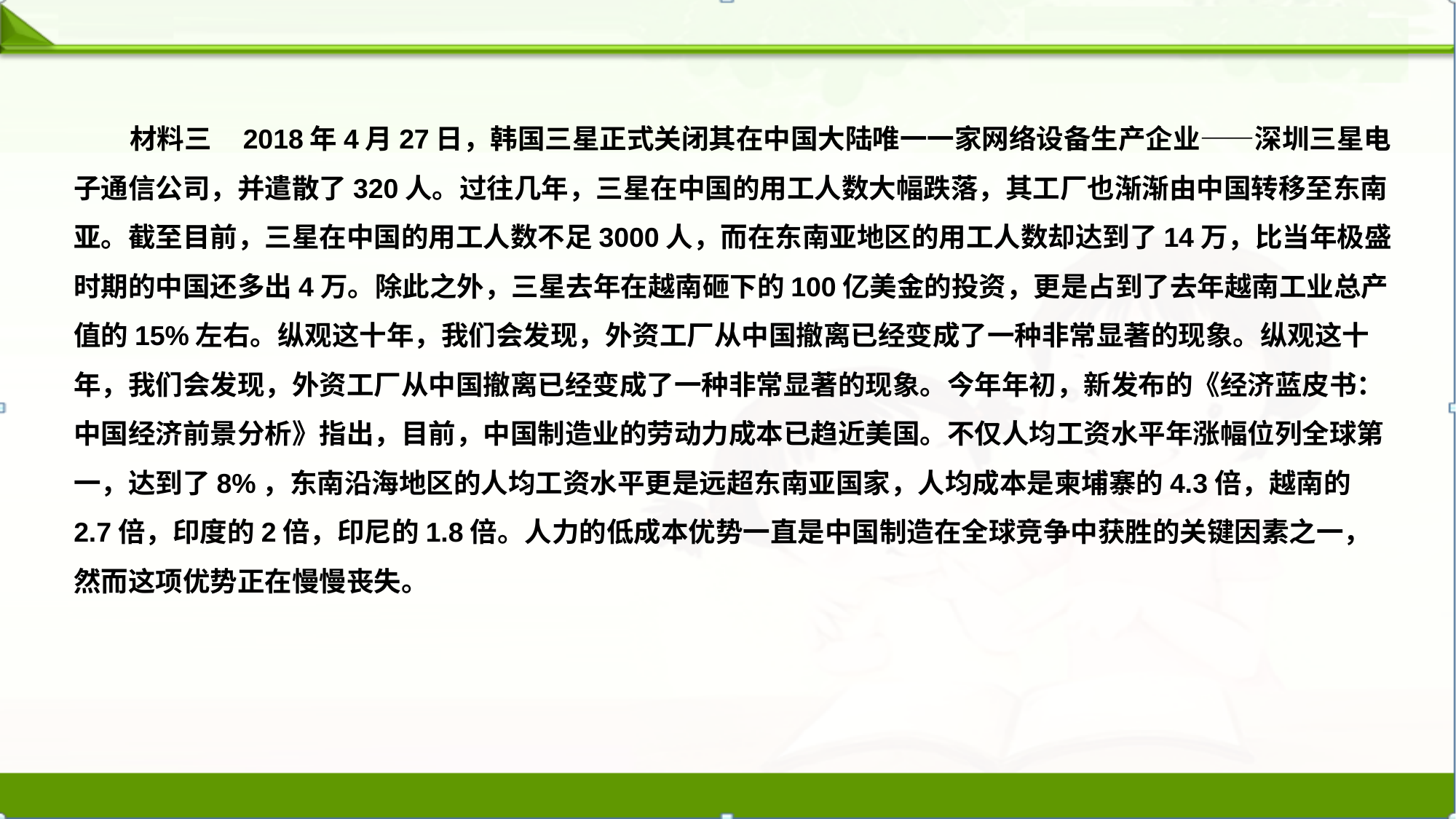

材料三    2018年4月27日，韩国三星正式关闭其在中国大陆唯一一家网络设备生产企业——深圳三星电子通信公司，并遣散了320人。过往几年，三星在中国的用工人数大幅跌落，其工厂也渐渐由中国转移至东南亚。截至目前，三星在中国的用工人数不足3000人，而在东南亚地区的用工人数却达到了14万，比当年极盛时期的中国还多出4万。除此之外，三星去年在越南砸下的100亿美金的投资，更是占到了去年越南工业总产值的15%左右。纵观这十年，我们会发现，外资工厂从中国撤离已经变成了一种非常显著的现象。纵观这十年，我们会发现，外资工厂从中国撤离已经变成了一种非常显著的现象。今年年初，新发布的《经济蓝皮书：中国经济前景分析》指出，目前，中国制造业的劳动力成本已趋近美国。不仅人均工资水平年涨幅位列全球第一，达到了8%，东南沿海地区的人均工资水平更是远超东南亚国家，人均成本是柬埔寨的4.3倍，越南的2.7倍，印度的2倍，印尼的1.8倍。人力的低成本优势一直是中国制造在全球竞争中获胜的关键因素之一，然而这项优势正在慢慢丧失。